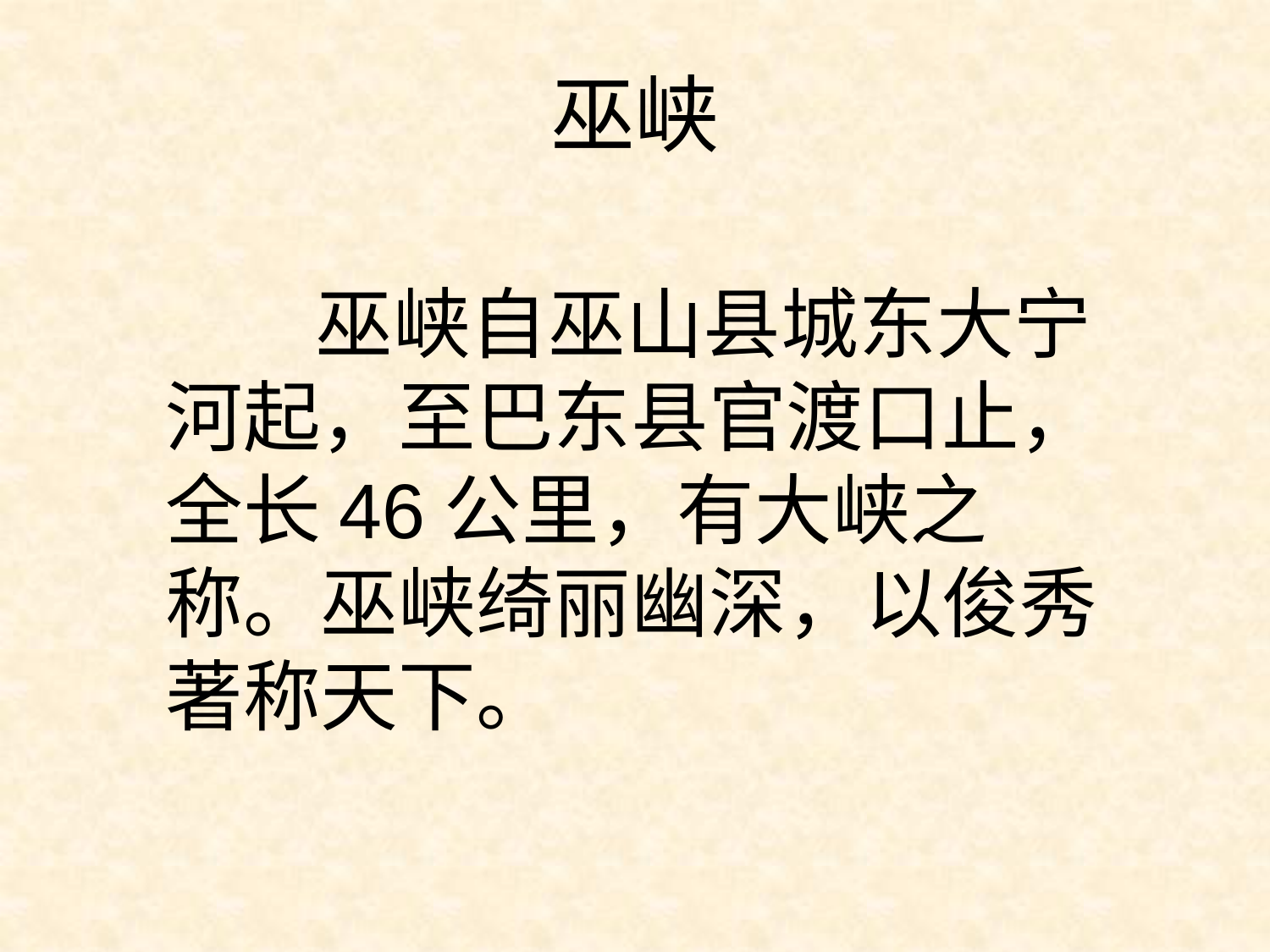

巫峡
巫峡自巫山县城东大宁河起，至巴东县官渡口止，全长46公里，有大峡之称。巫峡绮丽幽深，以俊秀著称天下。